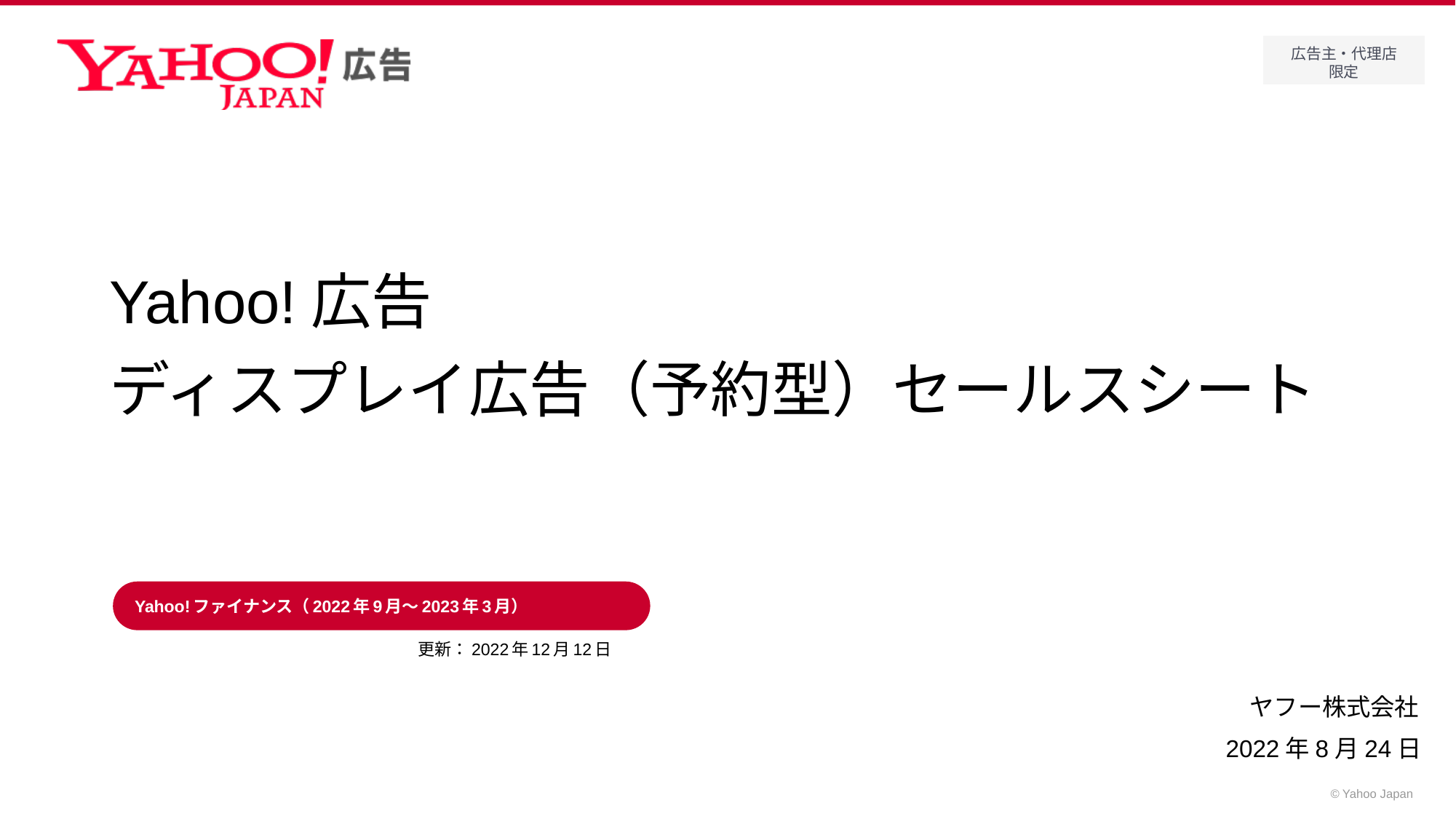

# Yahoo!広告 ディスプレイ広告（予約型）セールスシート
Yahoo!ファイナンス（2022年9月～2023年3月）
更新：2022年12月12日
2022年8月24日